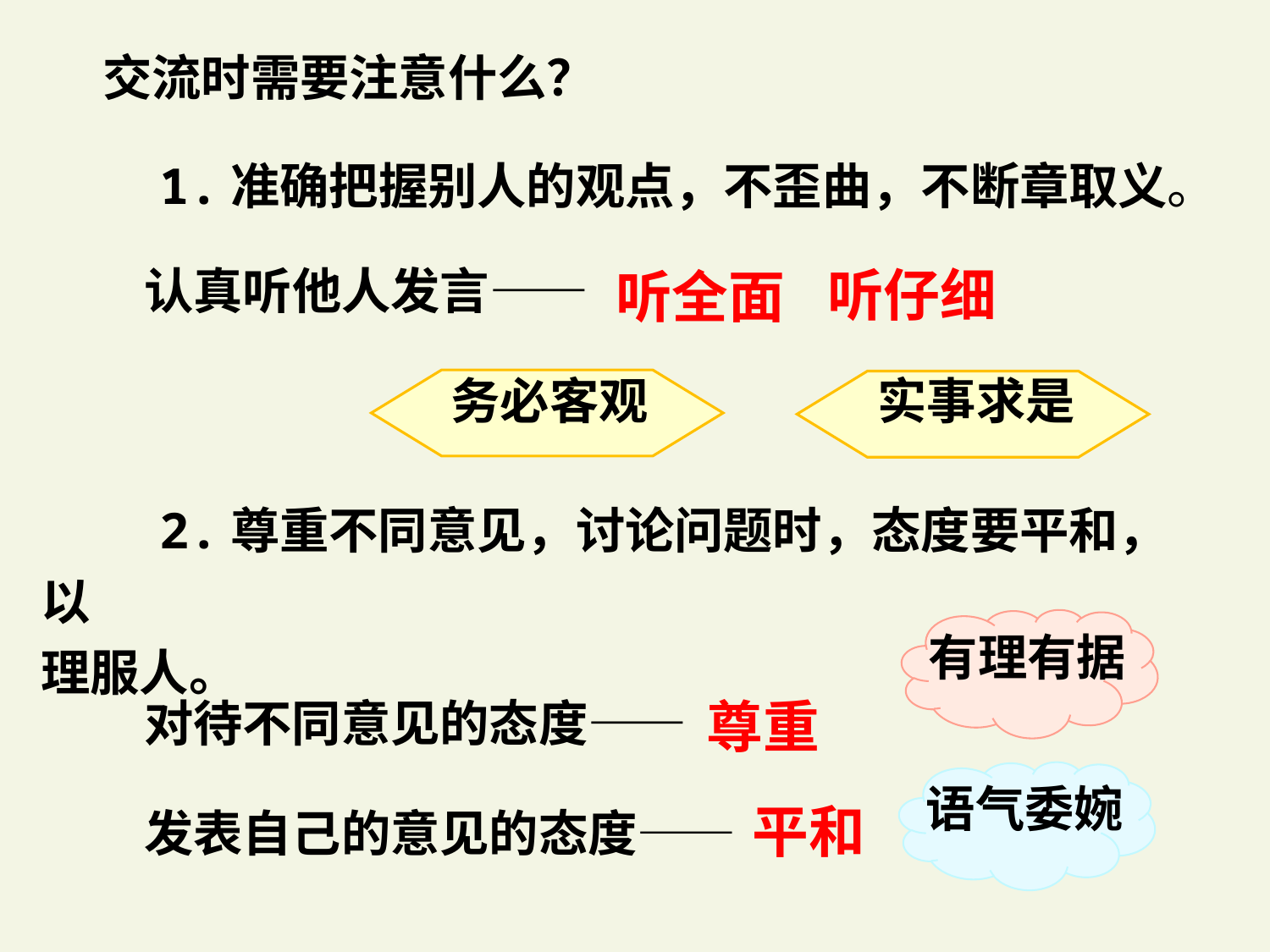

交流时需要注意什么？
    1.准确把握别人的观点，不歪曲，不断章取义。
认真听他人发言——
听仔细
听全面
务必客观

实事求是

    2.尊重不同意见，讨论问题时，态度要平和，以
理服人。

有理有据
尊重
对待不同意见的态度——

语气委婉
平和
发表自己的意见的态度——